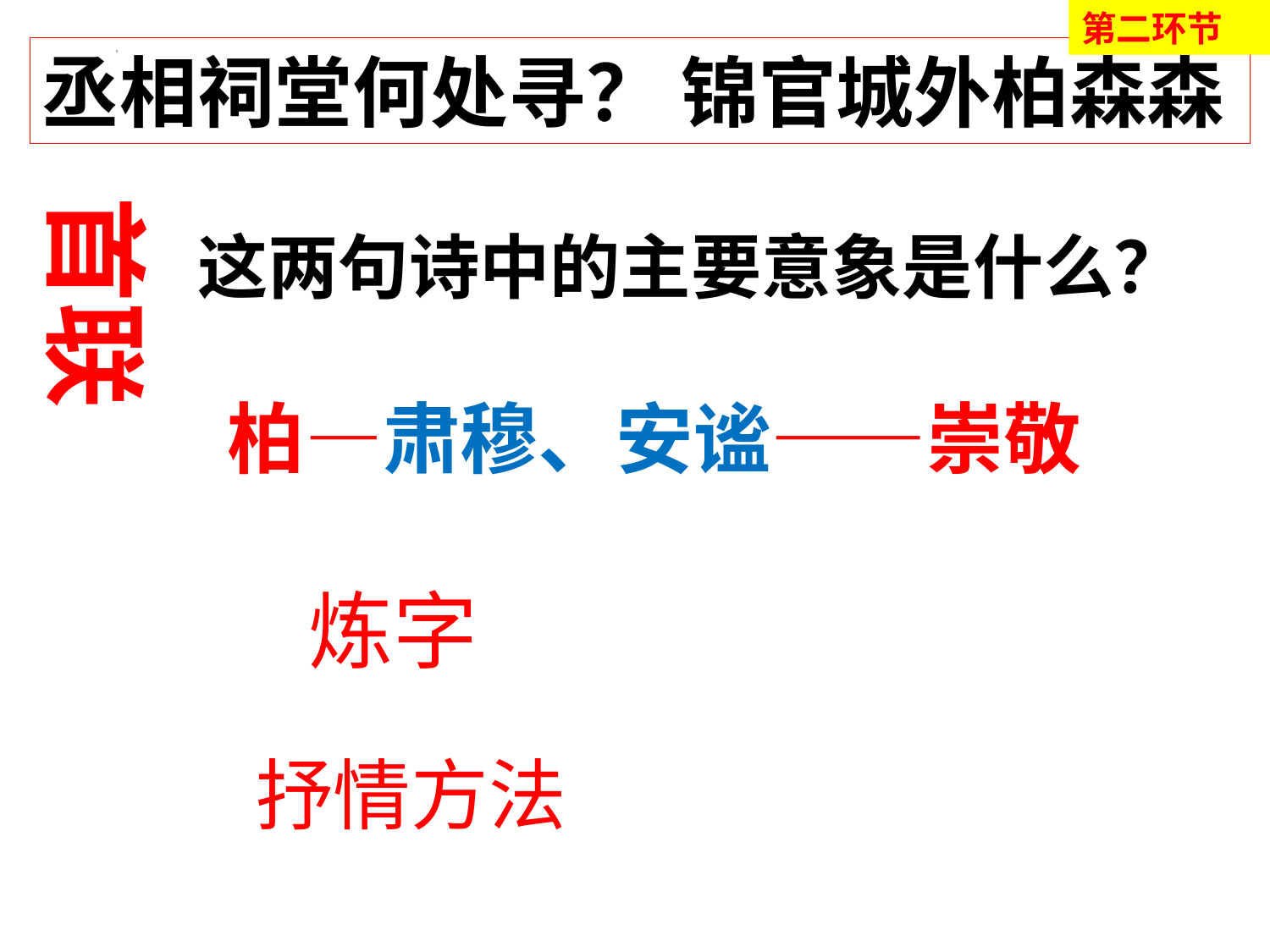

第二环节
丞相祠堂何处寻？ 锦官城外柏森森
首联
这两句诗中的主要意象是什么？
柏—肃穆、安谧——崇敬
炼字
抒情方法